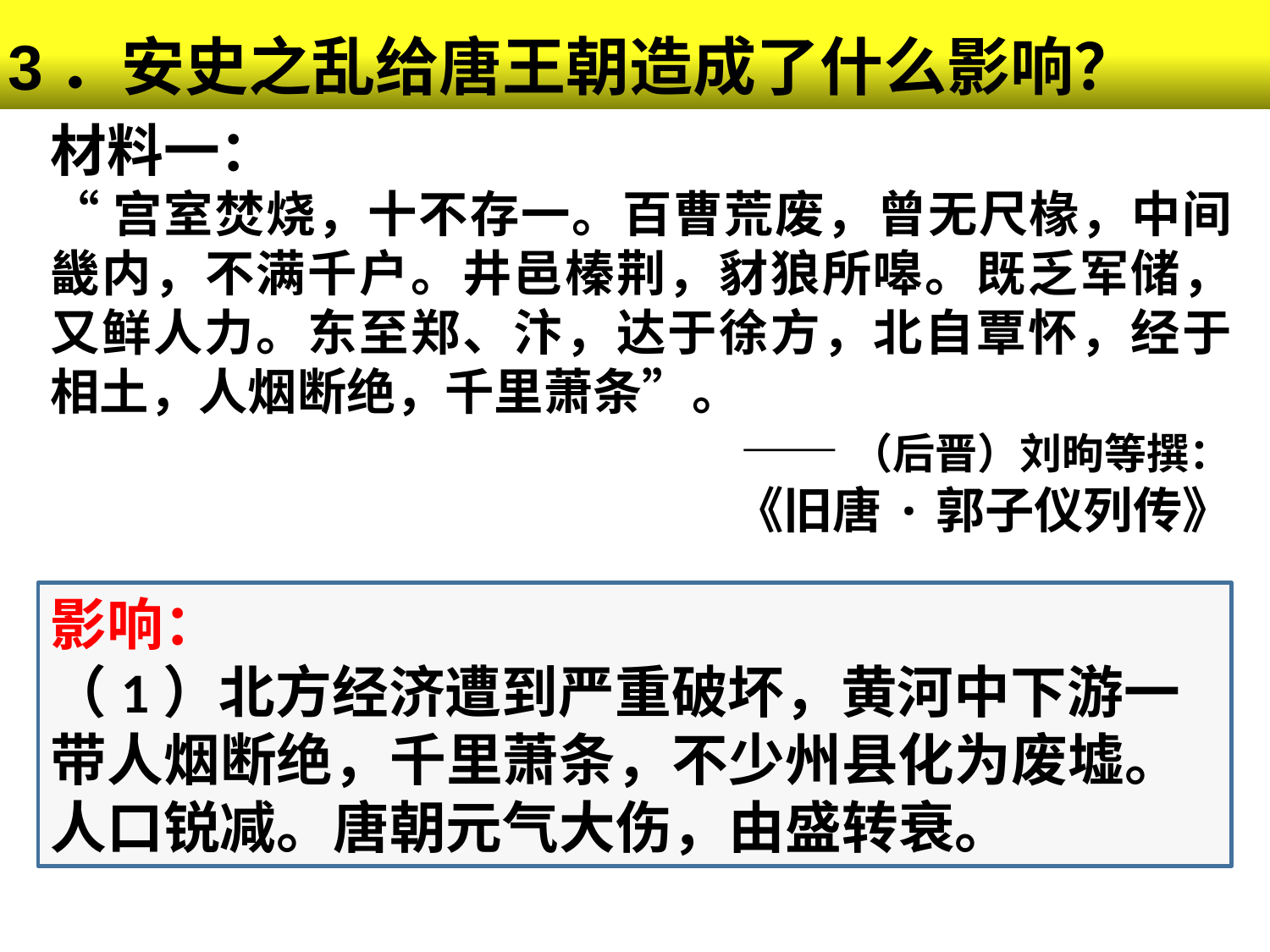

3．安史之乱给唐王朝造成了什么影响？
材料一：
“宫室焚烧，十不存一。百曹荒废，曾无尺椽，中间畿内，不满千户。井邑榛荆，豺狼所嗥。既乏军储，又鲜人力。东至郑、汴，达于徐方，北自覃怀，经于相土，人烟断绝，千里萧条”。
——（后晋）刘昫等撰：
《旧唐·郭子仪列传》
影响：
（1）北方经济遭到严重破坏，黄河中下游一带人烟断绝，千里萧条，不少州县化为废墟。人口锐减。唐朝元气大伤，由盛转衰。